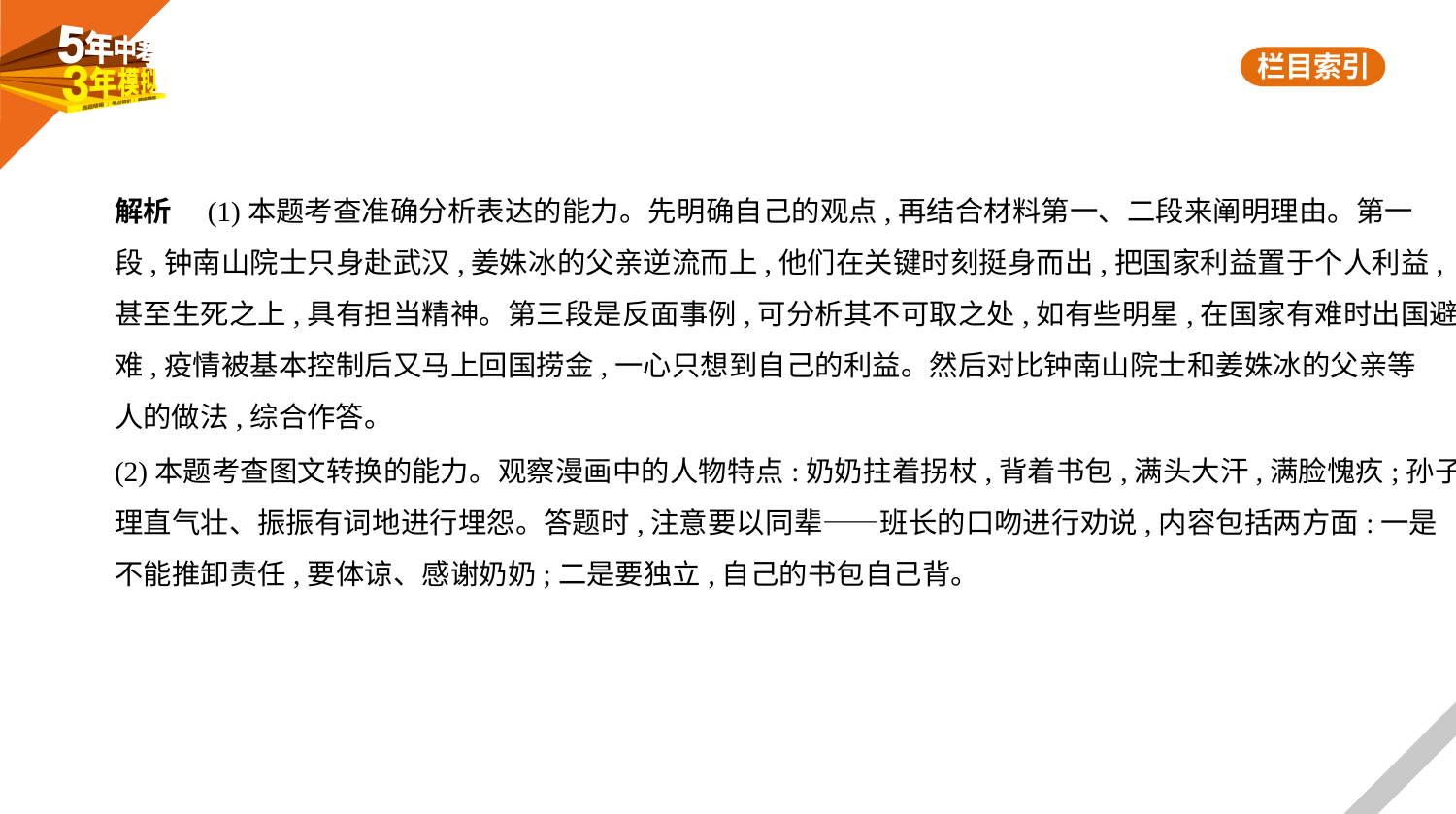

解析　(1)本题考查准确分析表达的能力。先明确自己的观点,再结合材料第一、二段来阐明理由。第一
段,钟南山院士只身赴武汉,姜姝冰的父亲逆流而上,他们在关键时刻挺身而出,把国家利益置于个人利益,
甚至生死之上,具有担当精神。第三段是反面事例,可分析其不可取之处,如有些明星,在国家有难时出国避
难,疫情被基本控制后又马上回国捞金,一心只想到自己的利益。然后对比钟南山院士和姜姝冰的父亲等
人的做法,综合作答。
(2)本题考查图文转换的能力。观察漫画中的人物特点:奶奶拄着拐杖,背着书包,满头大汗,满脸愧疚;孙子
理直气壮、振振有词地进行埋怨。答题时,注意要以同辈——班长的口吻进行劝说,内容包括两方面:一是
不能推卸责任,要体谅、感谢奶奶;二是要独立,自己的书包自己背。